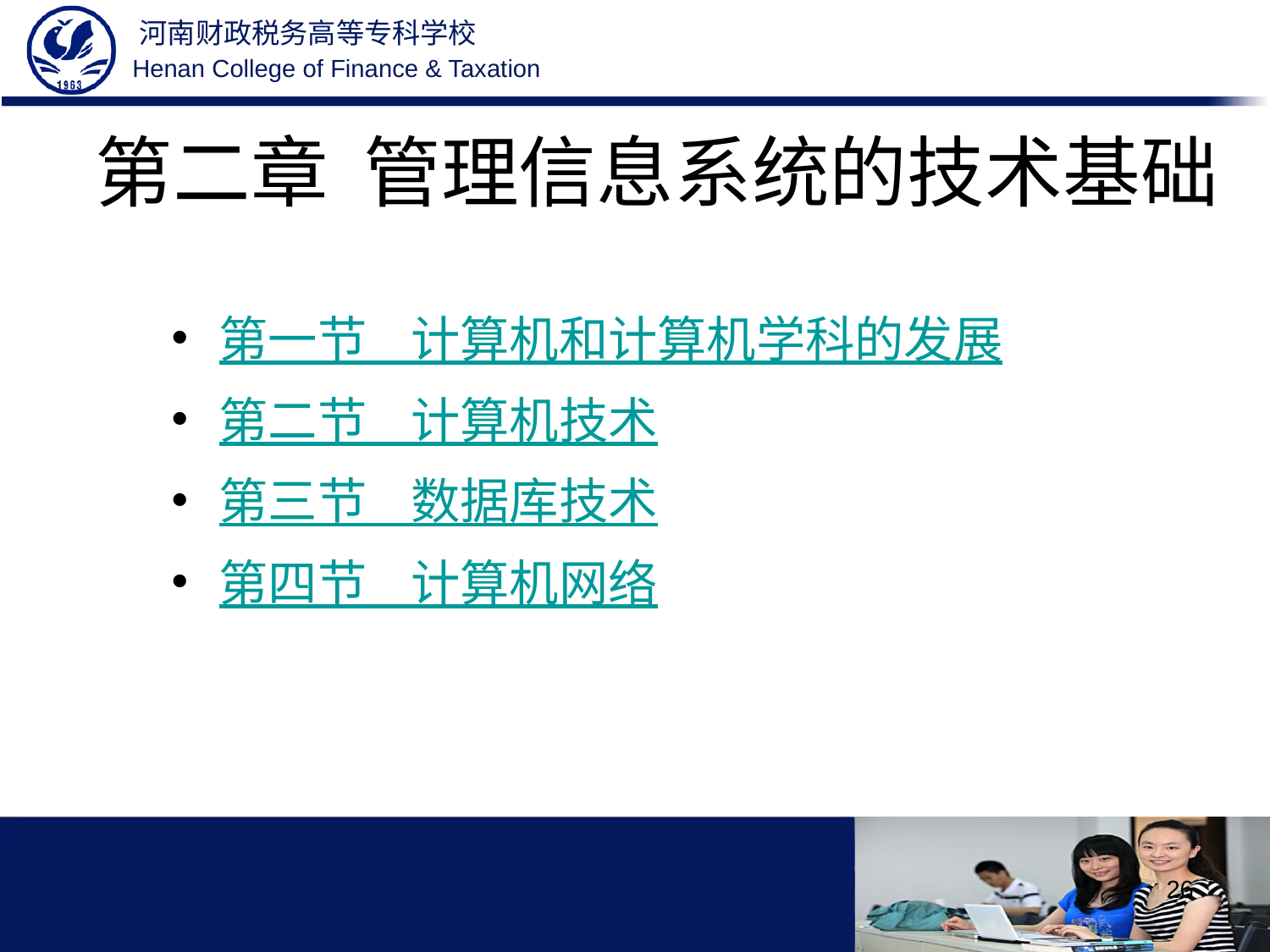

# 第二章  管理信息系统的技术基础
第一节    计算机和计算机学科的发展
第二节    计算机技术
第三节    数据库技术
第四节    计算机网络

26